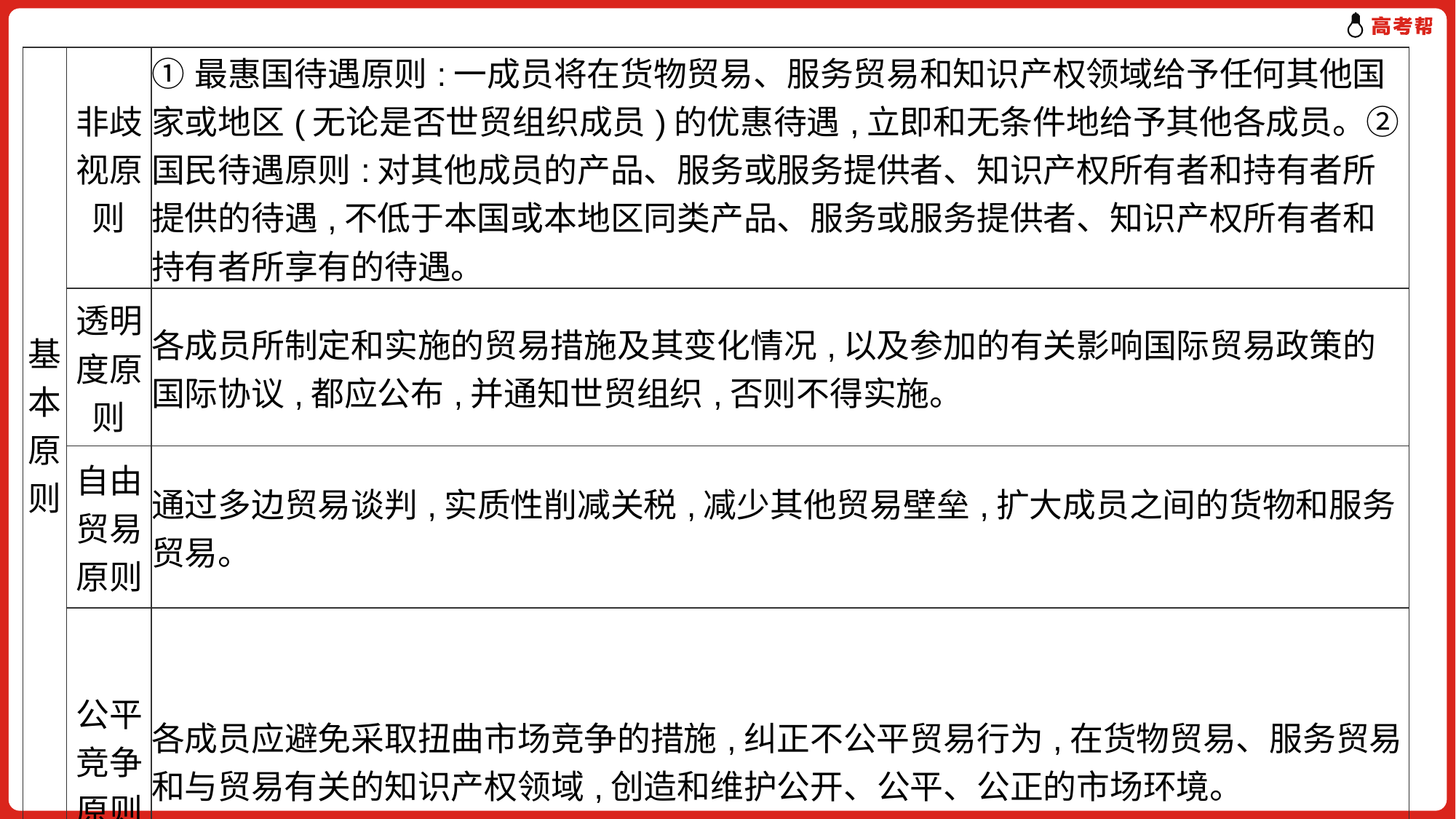

| 基本原则 | 非歧视原则 | ①最惠国待遇原则:一成员将在货物贸易、服务贸易和知识产权领域给予任何其他国家或地区(无论是否世贸组织成员)的优惠待遇,立即和无条件地给予其他各成员。②国民待遇原则:对其他成员的产品、服务或服务提供者、知识产权所有者和持有者所提供的待遇,不低于本国或本地区同类产品、服务或服务提供者、知识产权所有者和持有者所享有的待遇。 |
| --- | --- | --- |
|  | 透明度原则 | 各成员所制定和实施的贸易措施及其变化情况,以及参加的有关影响国际贸易政策的国际协议,都应公布,并通知世贸组织,否则不得实施。 |
|  | 自由贸易原则 | 通过多边贸易谈判,实质性削减关税,减少其他贸易壁垒,扩大成员之间的货物和服务贸易。 |
|  | 公平竞争原则 | 各成员应避免采取扭曲市场竞争的措施,纠正不公平贸易行为,在货物贸易、服务贸易和与贸易有关的知识产权领域,创造和维护公开、公平、公正的市场环境。 |